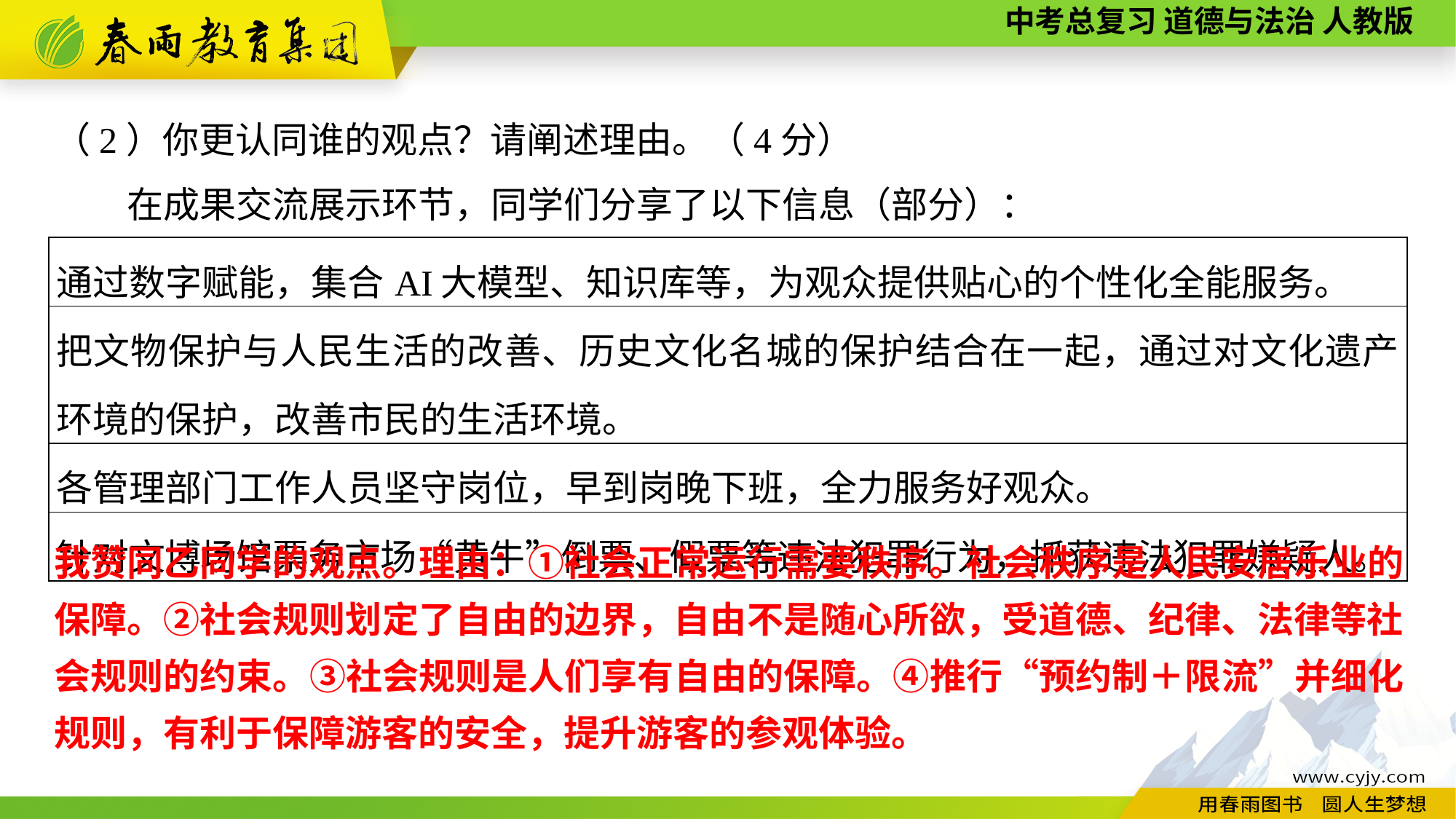

（2）你更认同谁的观点？请阐述理由。（4分）
　　在成果交流展示环节，同学们分享了以下信息（部分）：
| 通过数字赋能，集合AI大模型、知识库等，为观众提供贴心的个性化全能服务。 |
| --- |
| 把文物保护与人民生活的改善、历史文化名城的保护结合在一起，通过对文化遗产环境的保护，改善市民的生活环境。 |
| 各管理部门工作人员坚守岗位，早到岗晚下班，全力服务好观众。 |
| 针对文博场馆票务市场“黄牛”倒票、假票等违法犯罪行为，抓获违法犯罪嫌疑人。 |
我赞同乙同学的观点。理由：①社会正常运行需要秩序。社会秩序是人民安居乐业的保障。②社会规则划定了自由的边界，自由不是随心所欲，受道德、纪律、法律等社会规则的约束。③社会规则是人们享有自由的保障。④推行“预约制＋限流”并细化规则，有利于保障游客的安全，提升游客的参观体验。